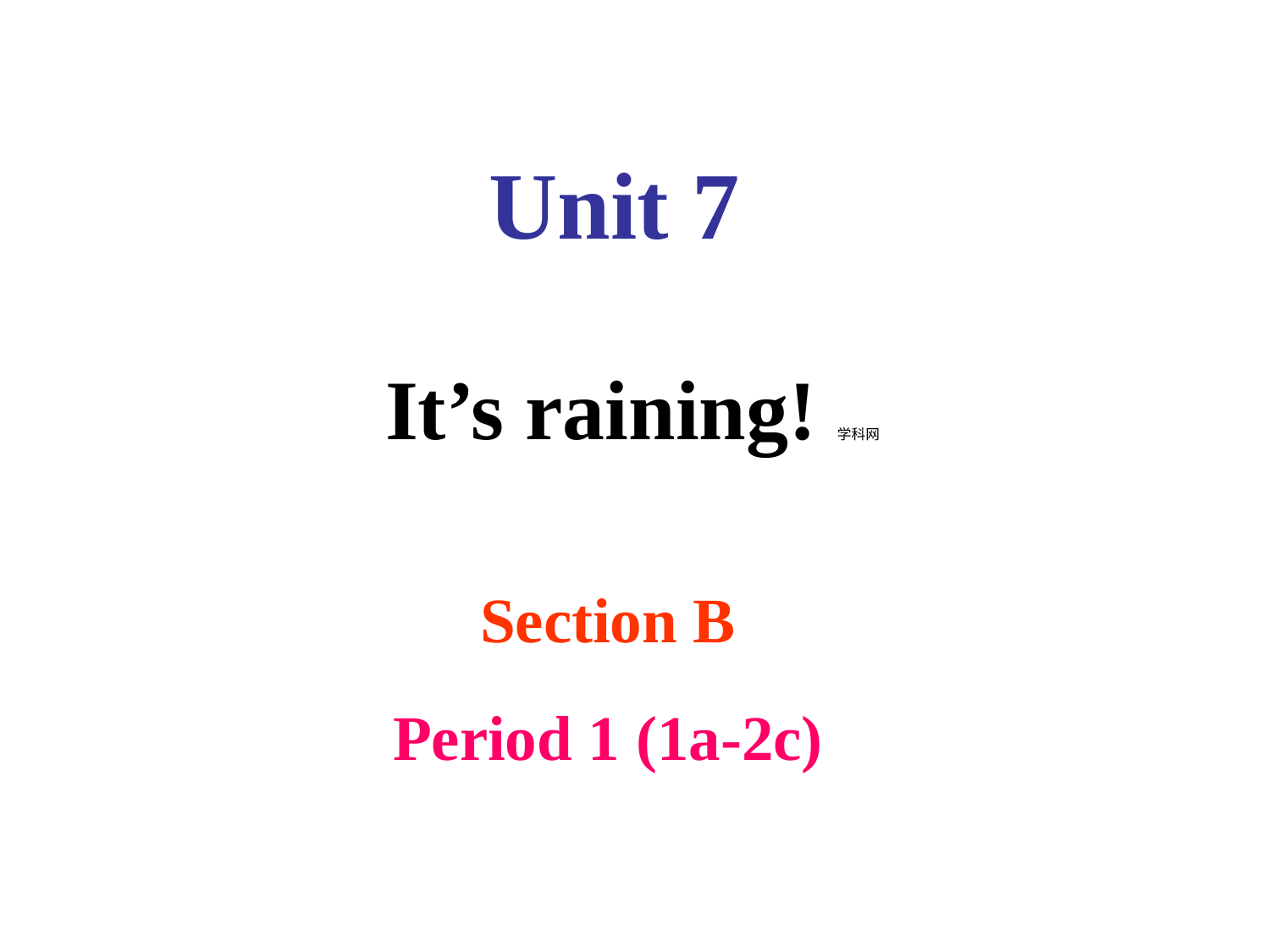

Unit 7
It’s raining!学科网
Section B
Period 1 (1a-2c)